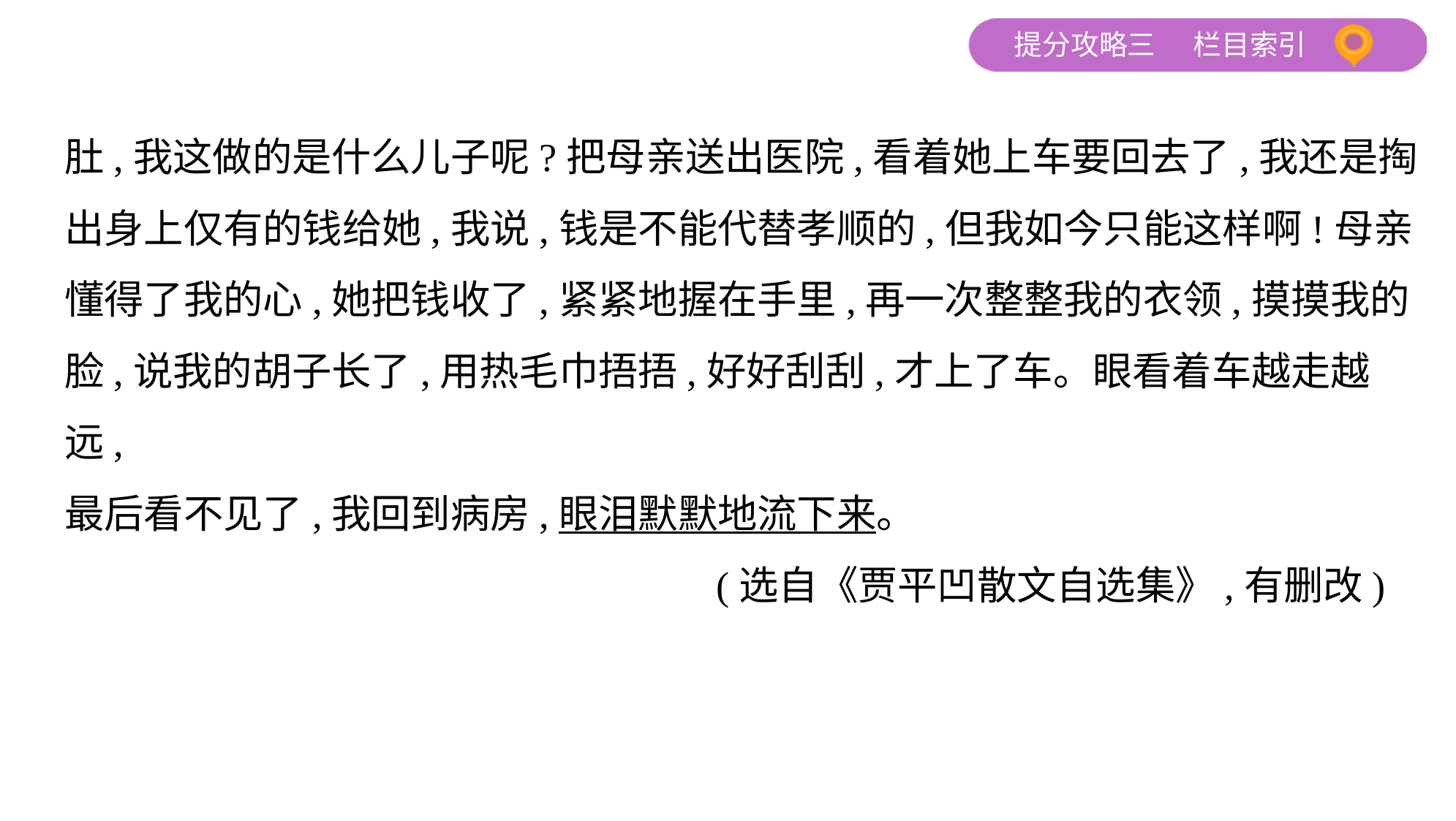

肚,我这做的是什么儿子呢?把母亲送出医院,看着她上车要回去了,我还是掏
出身上仅有的钱给她,我说,钱是不能代替孝顺的,但我如今只能这样啊!母亲
懂得了我的心,她把钱收了,紧紧地握在手里,再一次整整我的衣领,摸摸我的
脸,说我的胡子长了,用热毛巾捂捂,好好刮刮,才上了车。眼看着车越走越远,
最后看不见了,我回到病房,眼泪默默地流下来。
                                                                  (选自《贾平凹散文自选集》,有删改)